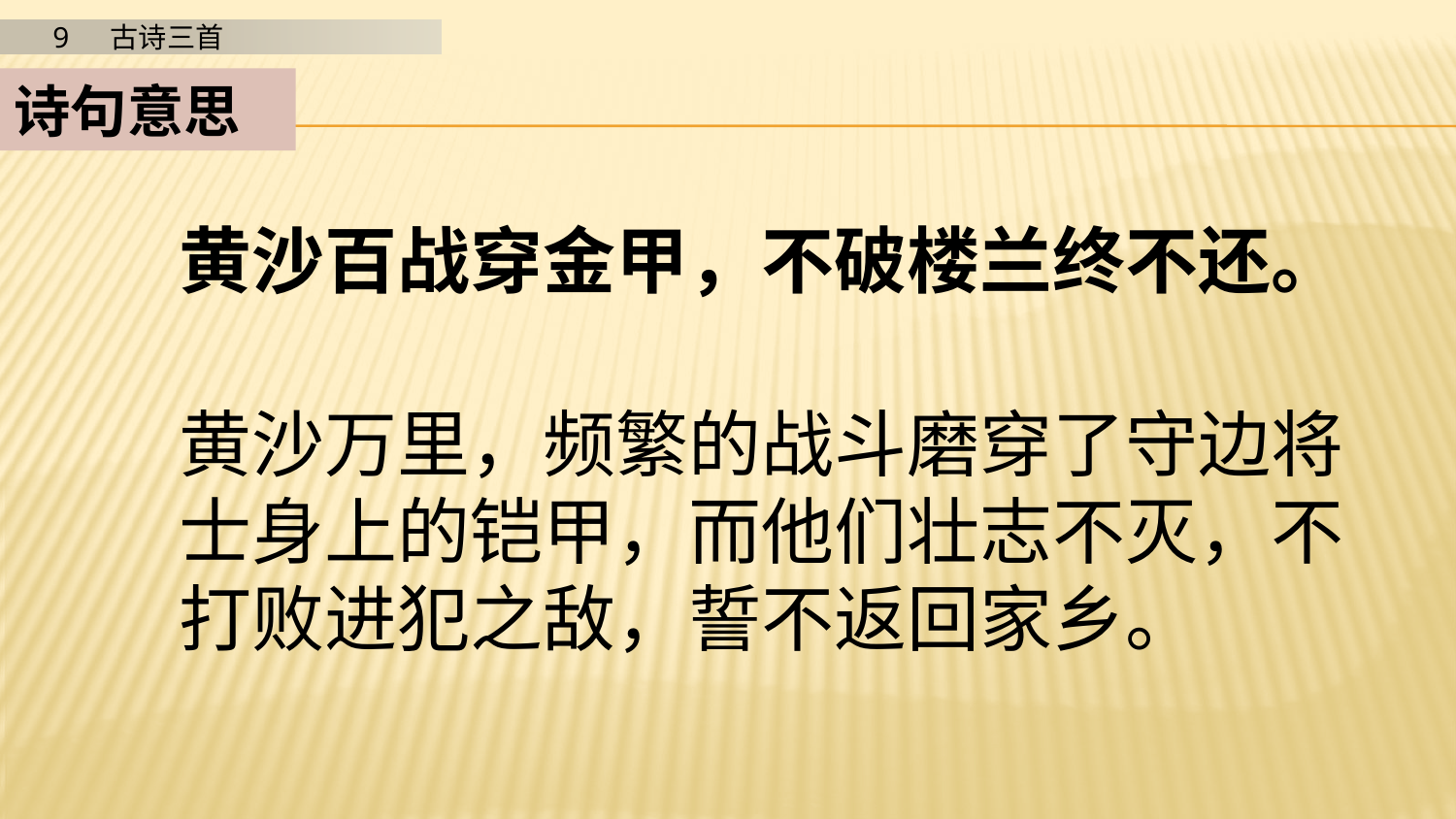

诗句意思
黄沙百战穿金甲，不破楼兰终不还。
黄沙万里，频繁的战斗磨穿了守边将士身上的铠甲，而他们壮志不灭，不打败进犯之敌，誓不返回家乡。